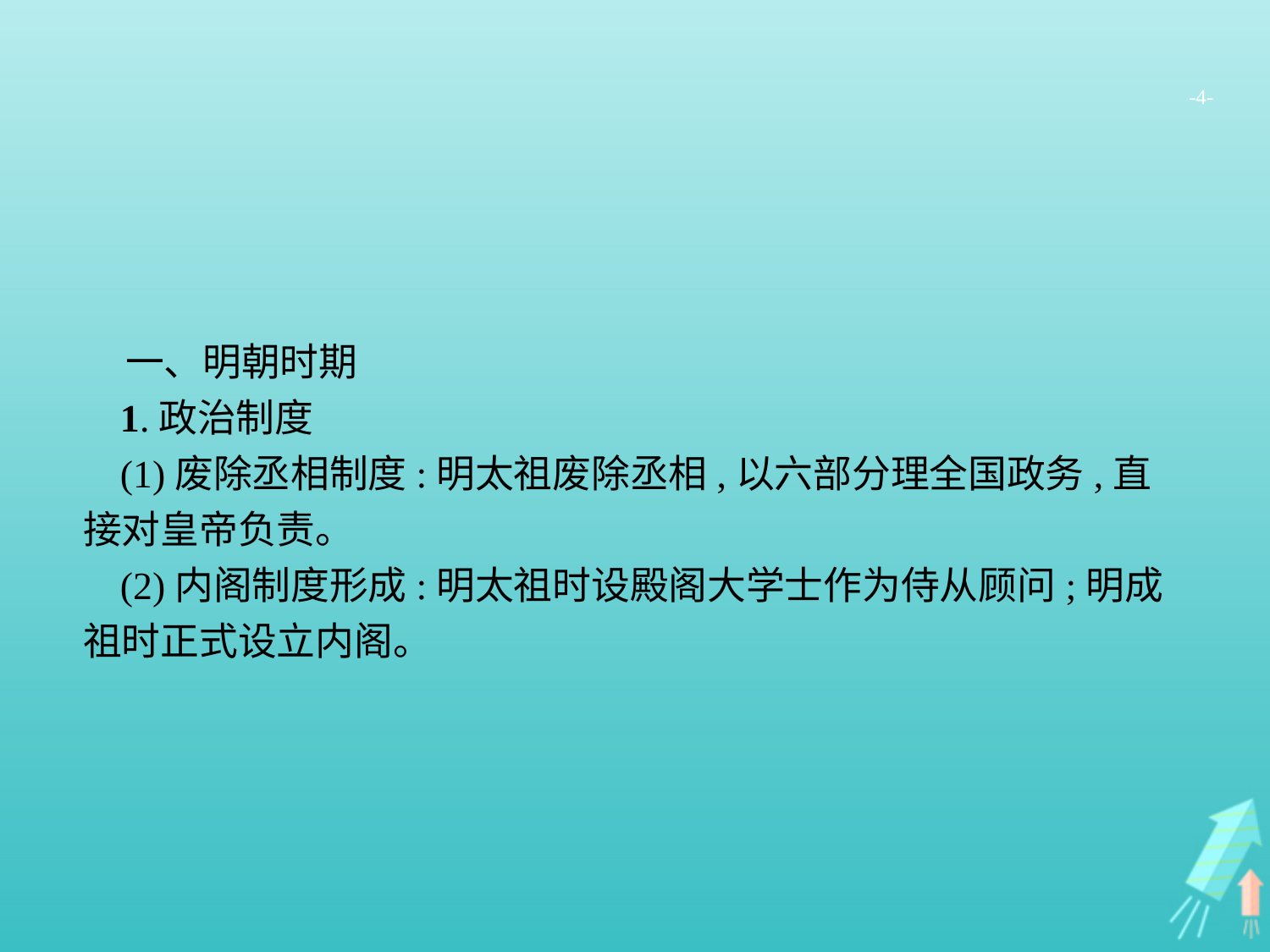

-4-
一、明朝时期
1.政治制度
(1)废除丞相制度:明太祖废除丞相,以六部分理全国政务,直接对皇帝负责。
(2)内阁制度形成:明太祖时设殿阁大学士作为侍从顾问;明成祖时正式设立内阁。